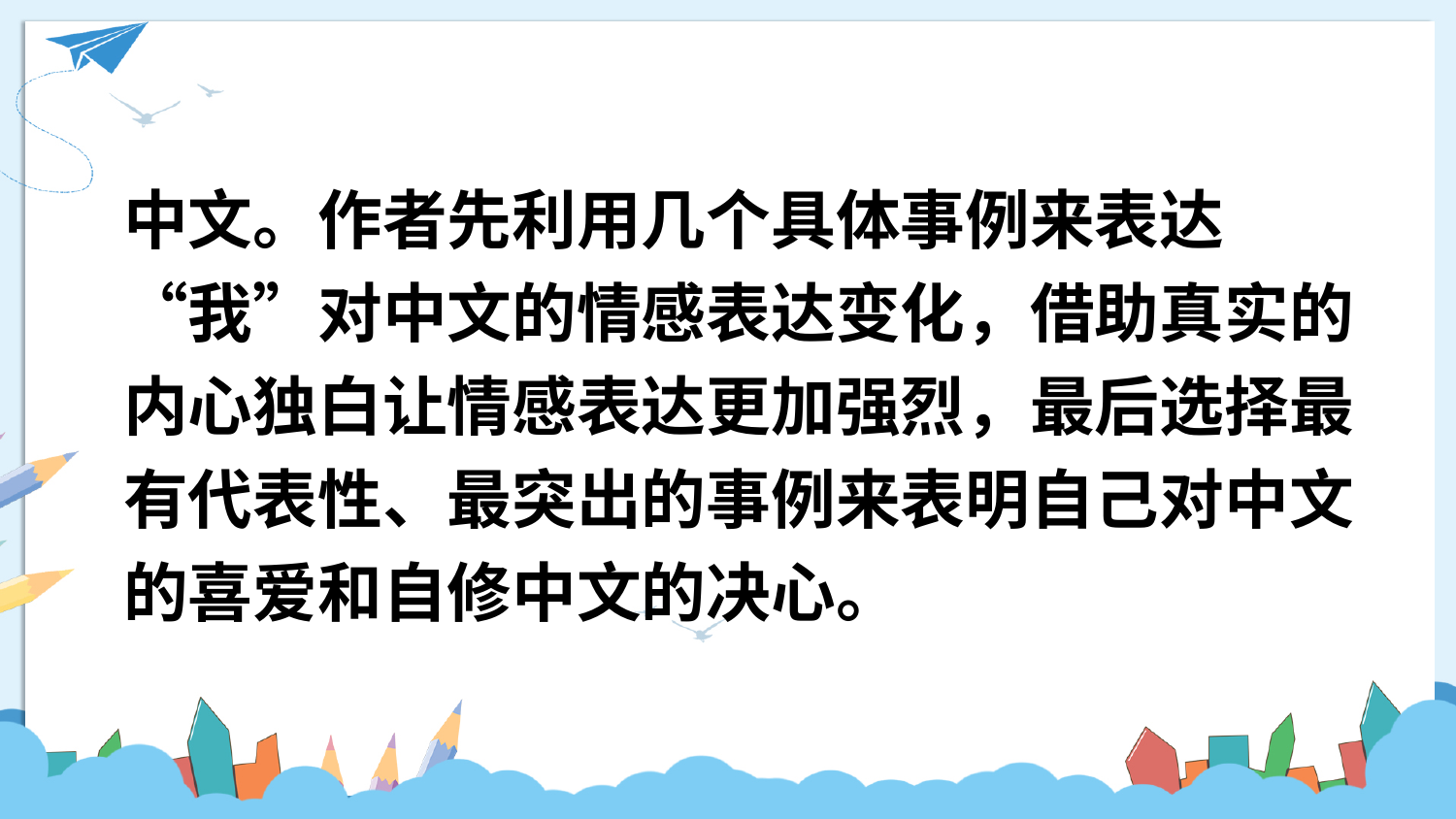

中文。作者先利用几个具体事例来表达“我”对中文的情感表达变化，借助真实的内心独白让情感表达更加强烈，最后选择最有代表性、最突出的事例来表明自己对中文的喜爱和自修中文的决心。